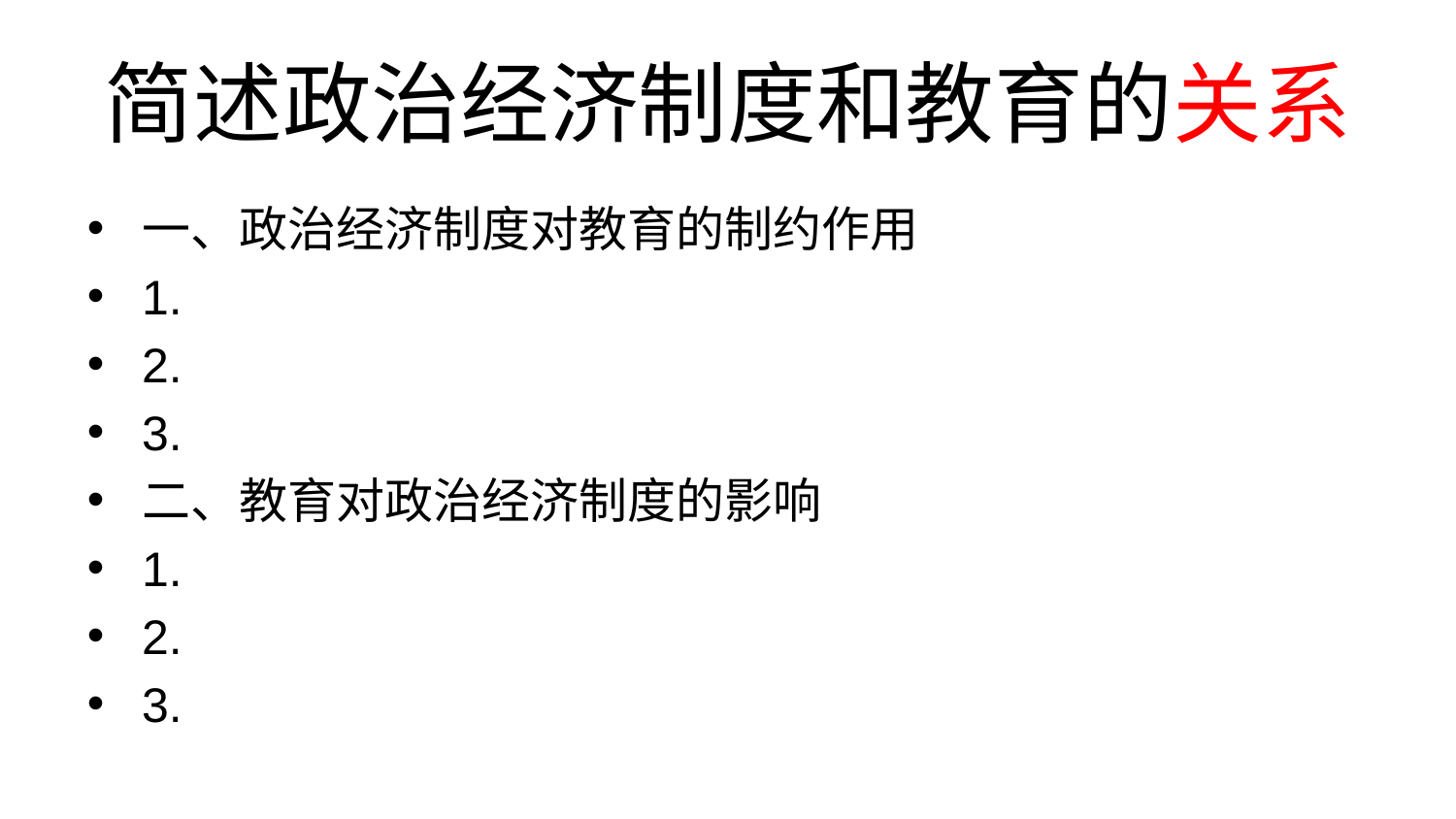

# 简述政治经济制度和教育的关系
一、政治经济制度对教育的制约作用
1.
2.
3.
二、教育对政治经济制度的影响
1.
2.
3.